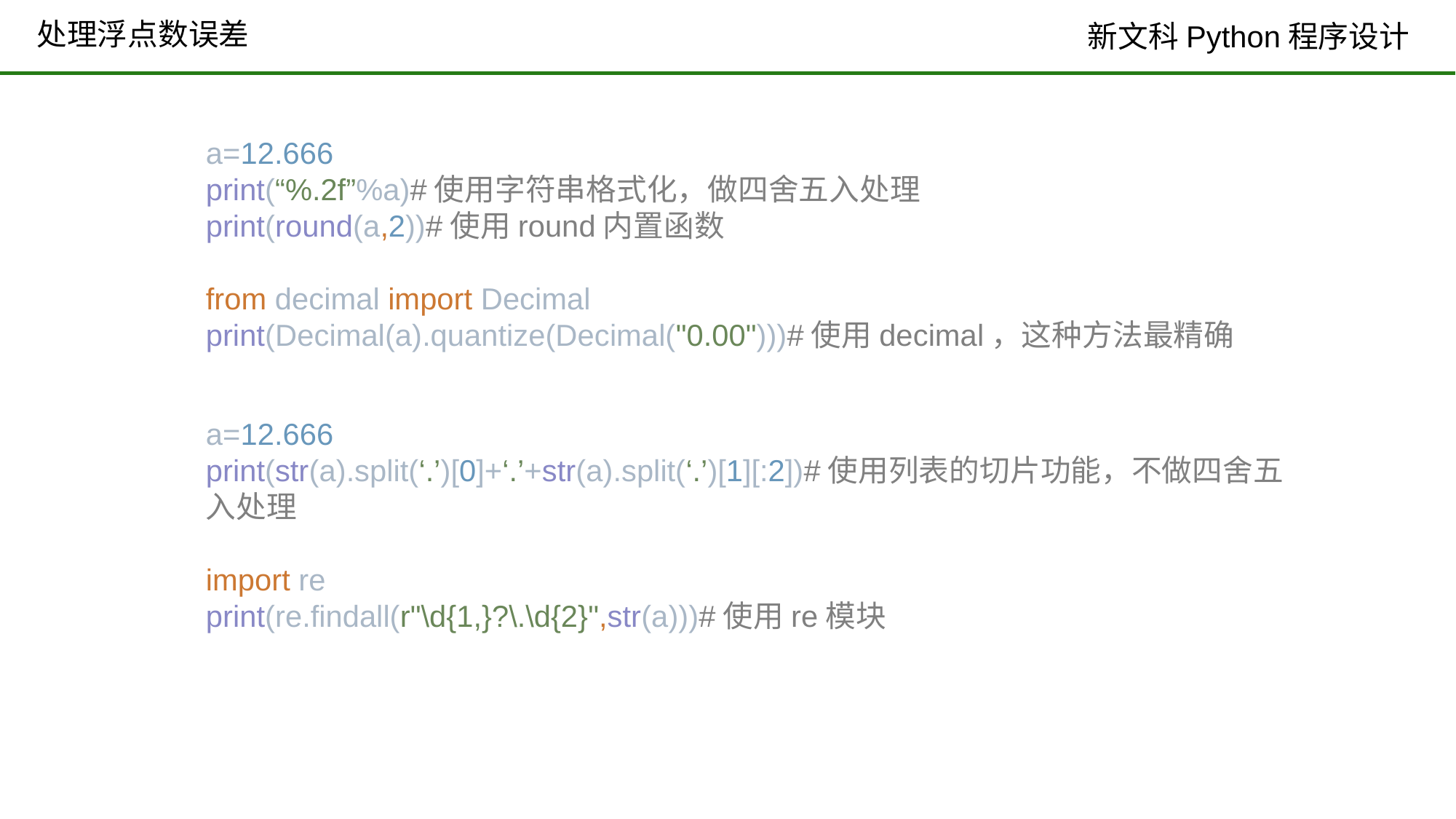

# 处理浮点数误差
a=12.666
print(“%.2f”%a)#使用字符串格式化，做四舍五入处理
print(round(a,2))#使用round内置函数
from decimal import Decimal
print(Decimal(a).quantize(Decimal("0.00")))#使用decimal，这种方法最精确
a=12.666
print(str(a).split(‘.’)[0]+‘.’+str(a).split(‘.’)[1][:2])#使用列表的切片功能，不做四舍五入处理
import re
print(re.findall(r"\d{1,}?\.\d{2}",str(a)))#使用re模块